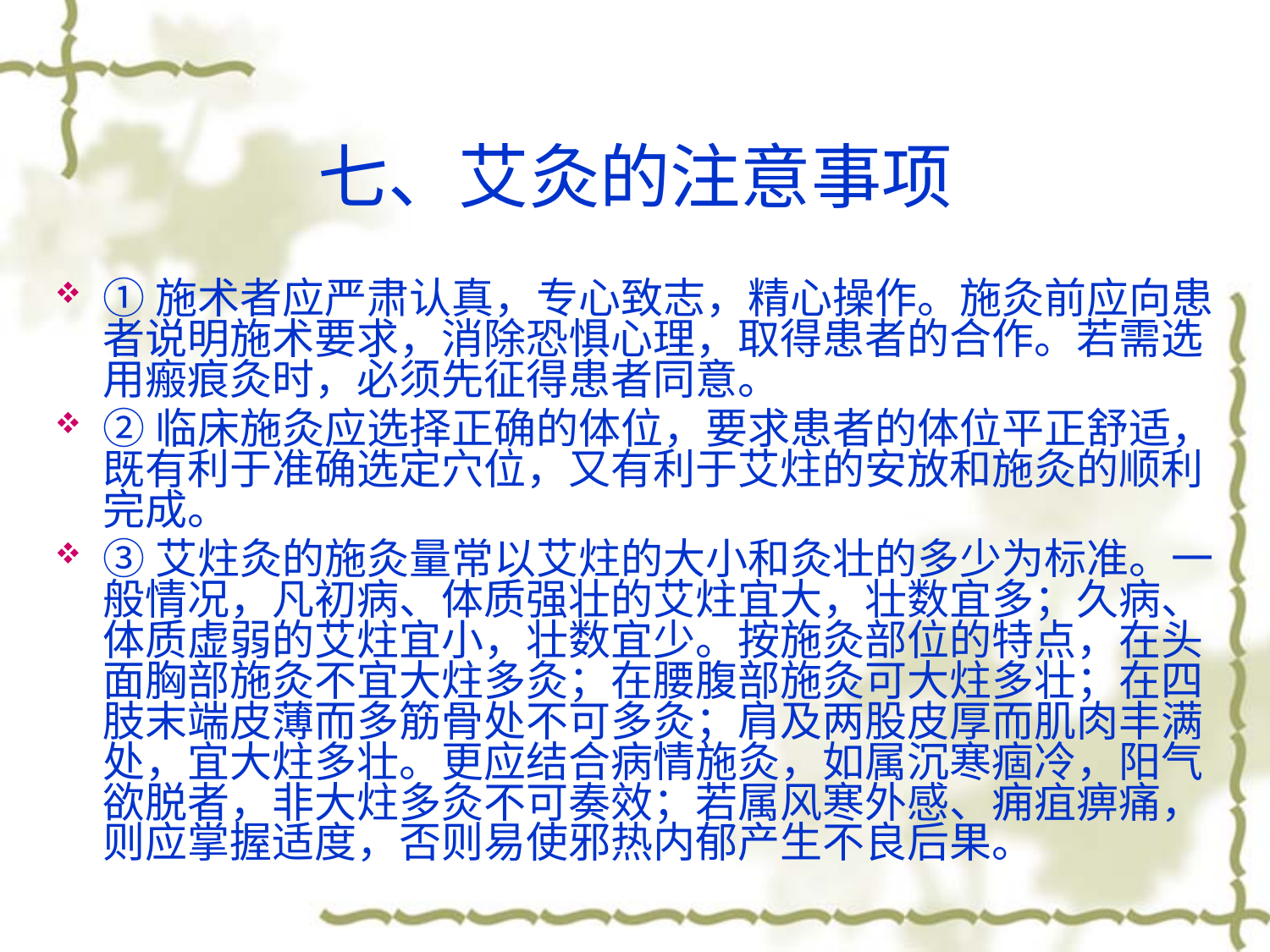

# 七、艾灸的注意事项
①施术者应严肃认真，专心致志，精心操作。施灸前应向患者说明施术要求，消除恐惧心理，取得患者的合作。若需选用瘢痕灸时，必须先征得患者同意。
②临床施灸应选择正确的体位，要求患者的体位平正舒适，既有利于准确选定穴位，又有利于艾炷的安放和施灸的顺利完成。
③艾炷灸的施灸量常以艾炷的大小和灸壮的多少为标准。一般情况，凡初病、体质强壮的艾炷宜大，壮数宜多；久病、体质虚弱的艾炷宜小，壮数宜少。按施灸部位的特点，在头面胸部施灸不宜大炷多灸；在腰腹部施灸可大炷多壮；在四肢末端皮薄而多筋骨处不可多灸；肩及两股皮厚而肌肉丰满处，宜大炷多壮。更应结合病情施灸，如属沉寒痼冷，阳气欲脱者，非大炷多灸不可奏效；若属风寒外感、痈疽痹痛，则应掌握适度，否则易使邪热内郁产生不良后果。